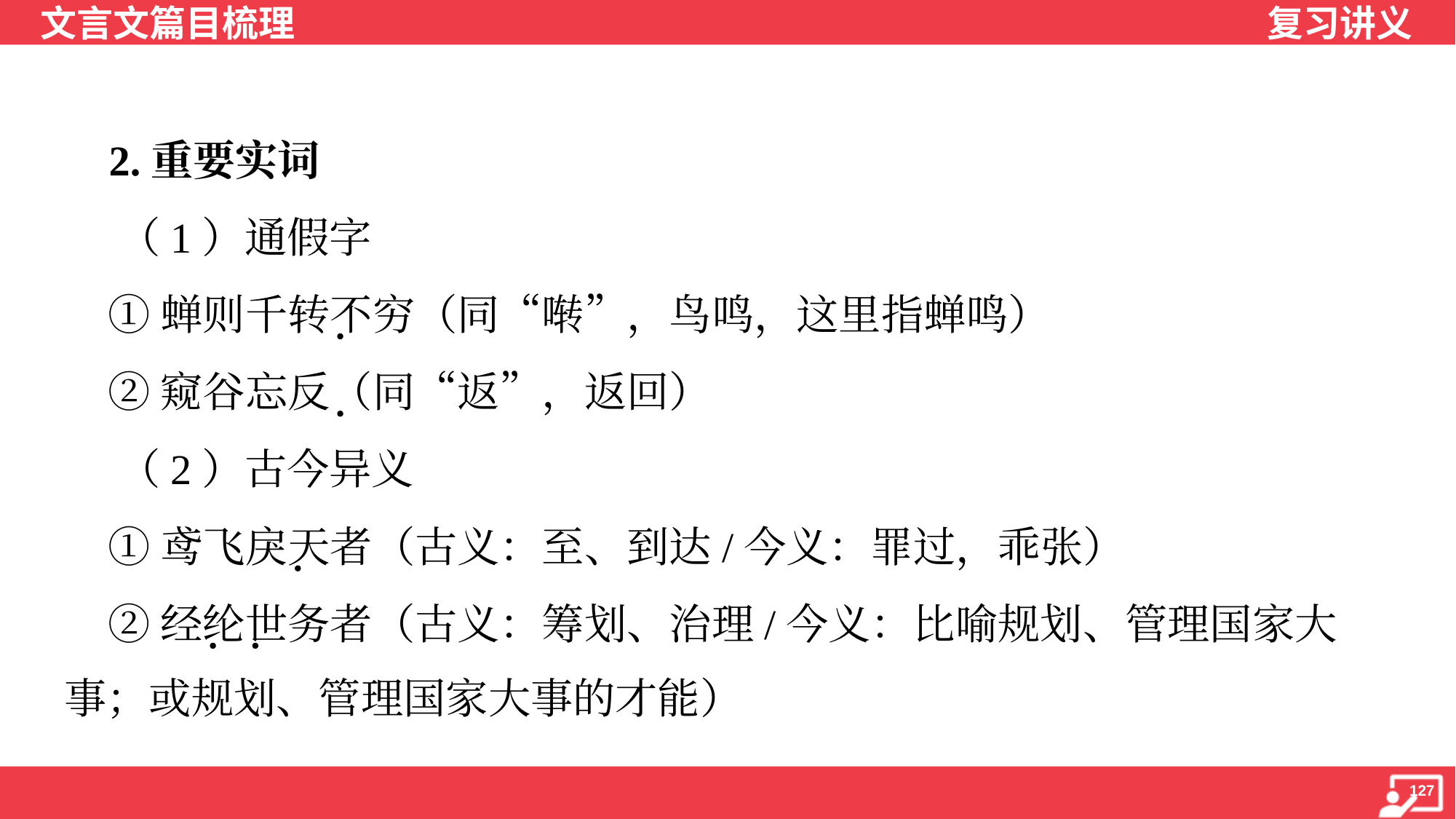

2.重要实词
    （1）通假字
    ①蝉则千转不穷（同“啭”，鸟鸣，这里指蝉鸣）
    ②窥谷忘反（同“返”，返回）
    （2）古今异义
    ①鸢飞戾天者（古义：至、到达/今义：罪过，乖张）
    ②经纶世务者（古义：筹划、治理/今义：比喻规划、管理国家大
事；或规划、管理国家大事的才能）